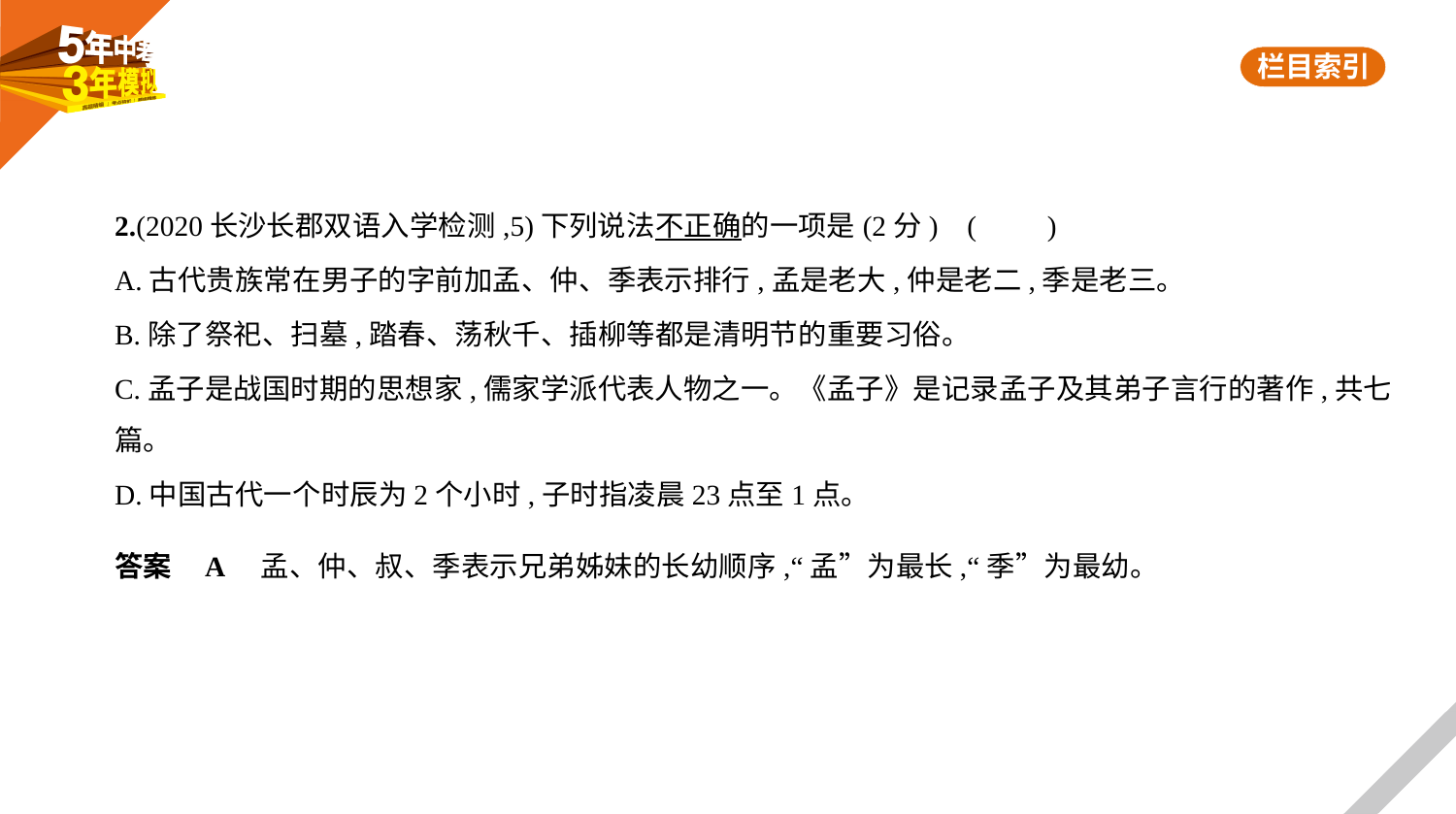

2.(2020长沙长郡双语入学检测,5)下列说法不正确的一项是(2分) (　　)
A.古代贵族常在男子的字前加孟、仲、季表示排行,孟是老大,仲是老二,季是老三。
B.除了祭祀、扫墓,踏春、荡秋千、插柳等都是清明节的重要习俗。
C.孟子是战国时期的思想家,儒家学派代表人物之一。《孟子》是记录孟子及其弟子言行的著作,共七
篇。
D.中国古代一个时辰为2个小时,子时指凌晨23点至1点。
答案    A　孟、仲、叔、季表示兄弟姊妹的长幼顺序,“孟”为最长,“季”为最幼。